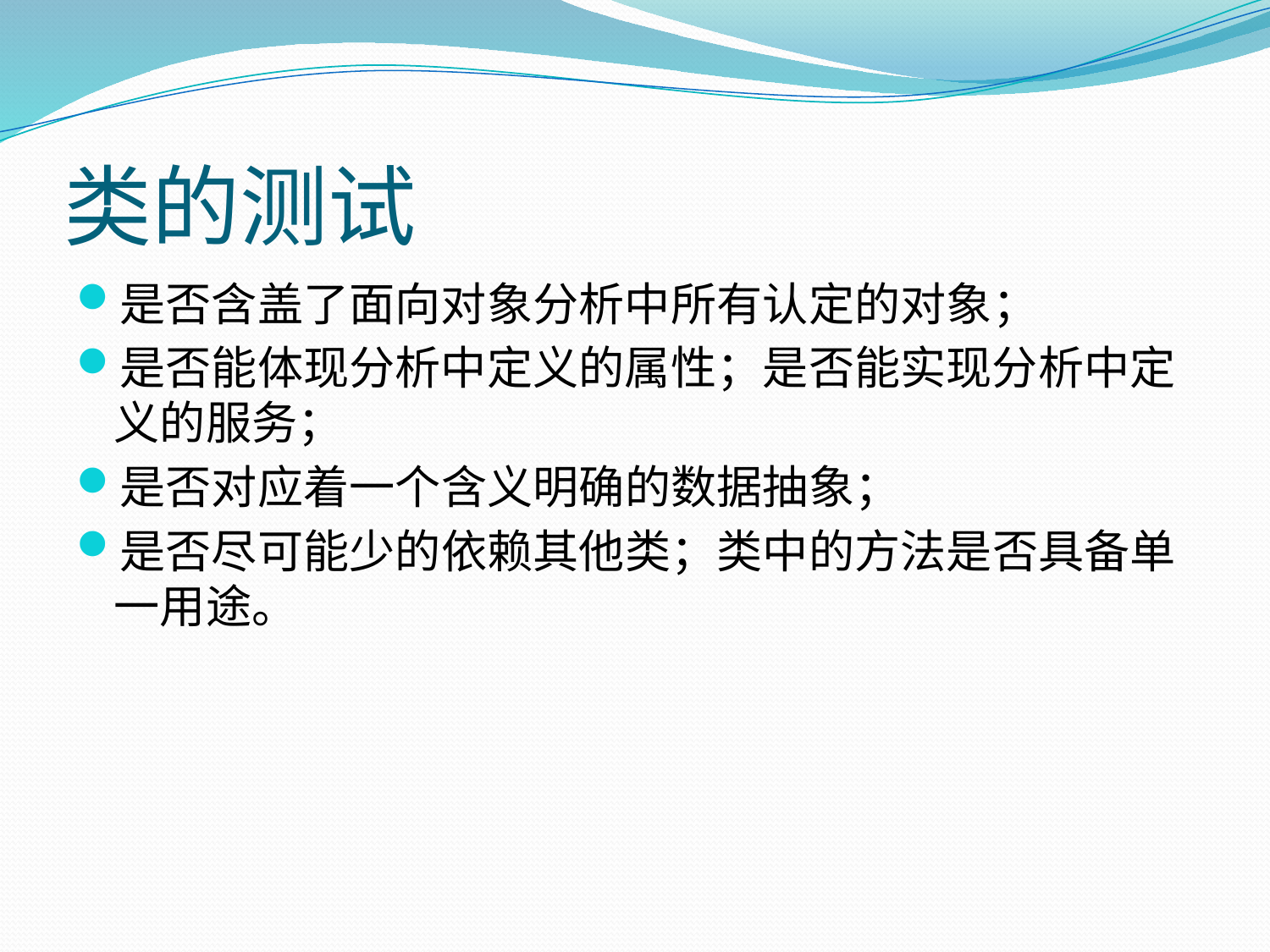

# 类的测试
是否含盖了面向对象分析中所有认定的对象；
是否能体现分析中定义的属性；是否能实现分析中定义的服务；
是否对应着一个含义明确的数据抽象；
是否尽可能少的依赖其他类；类中的方法是否具备单一用途。